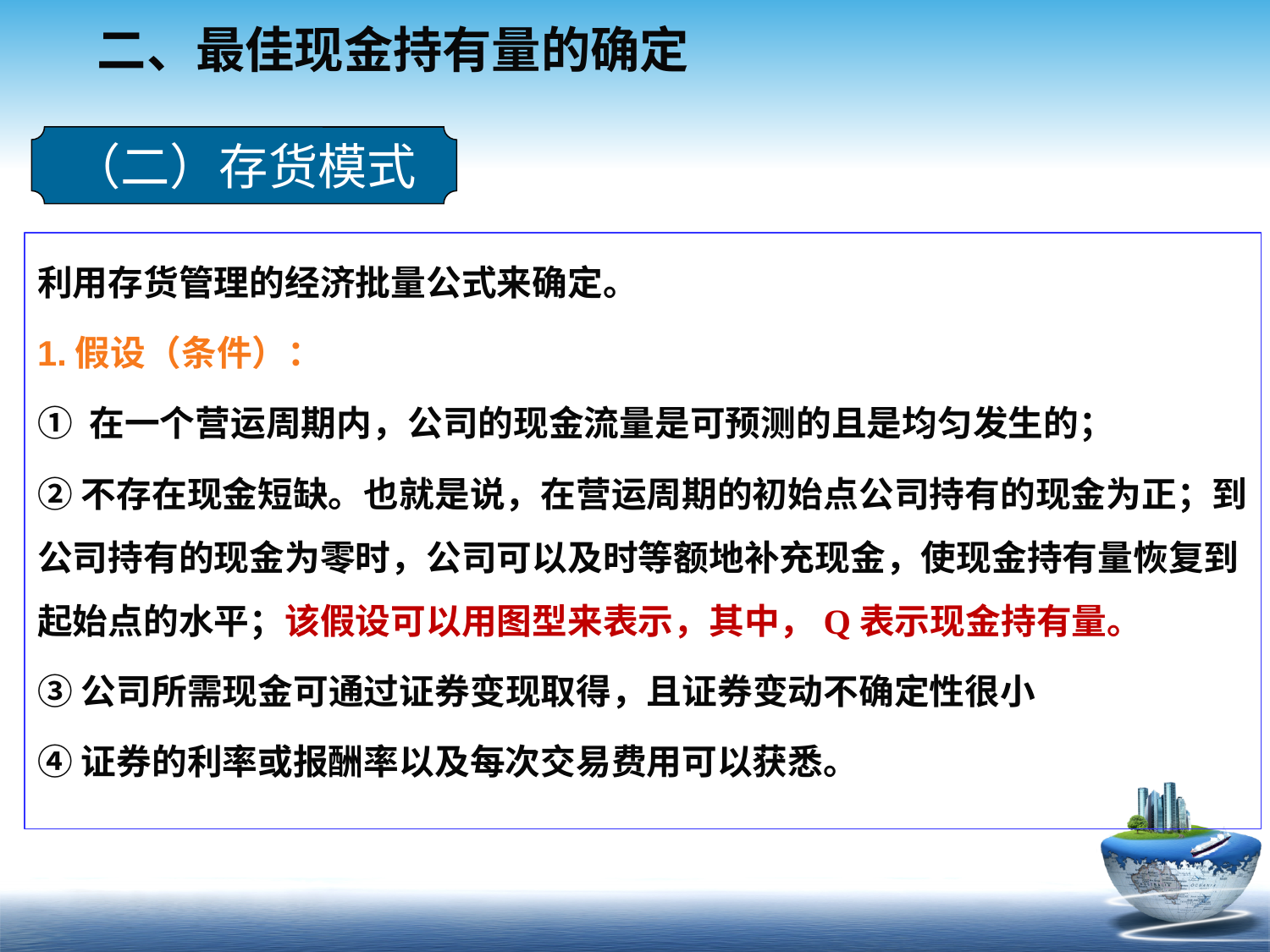

# 二、最佳现金持有量的确定

（二）存货模式
利用存货管理的经济批量公式来确定。
1.假设（条件）：
① 在一个营运周期内，公司的现金流量是可预测的且是均匀发生的；
②不存在现金短缺。也就是说，在营运周期的初始点公司持有的现金为正；到公司持有的现金为零时，公司可以及时等额地补充现金，使现金持有量恢复到起始点的水平；该假设可以用图型来表示，其中，Q表示现金持有量。
③公司所需现金可通过证券变现取得，且证券变动不确定性很小
④证券的利率或报酬率以及每次交易费用可以获悉。